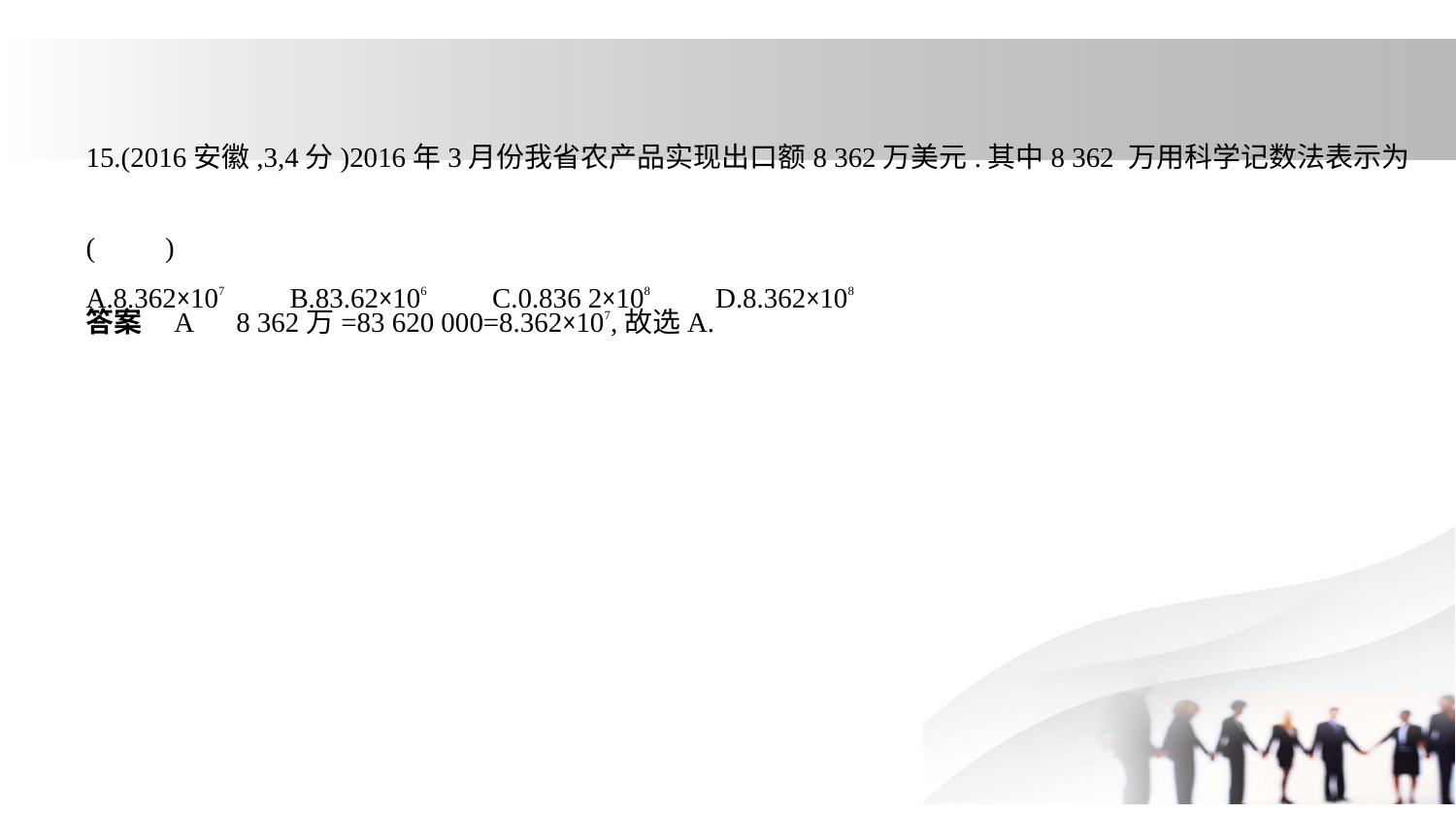

15.(2016安徽,3,4分)2016年3月份我省农产品实现出口额8 362万美元.其中8 362 万用科学记数法表示为
(　　)
A.8.362×107　    B.83.62×106　    C.0.836 2×108　    D.8.362×108
答案    A　8 362万=83 620 000=8.362×107,故选A.